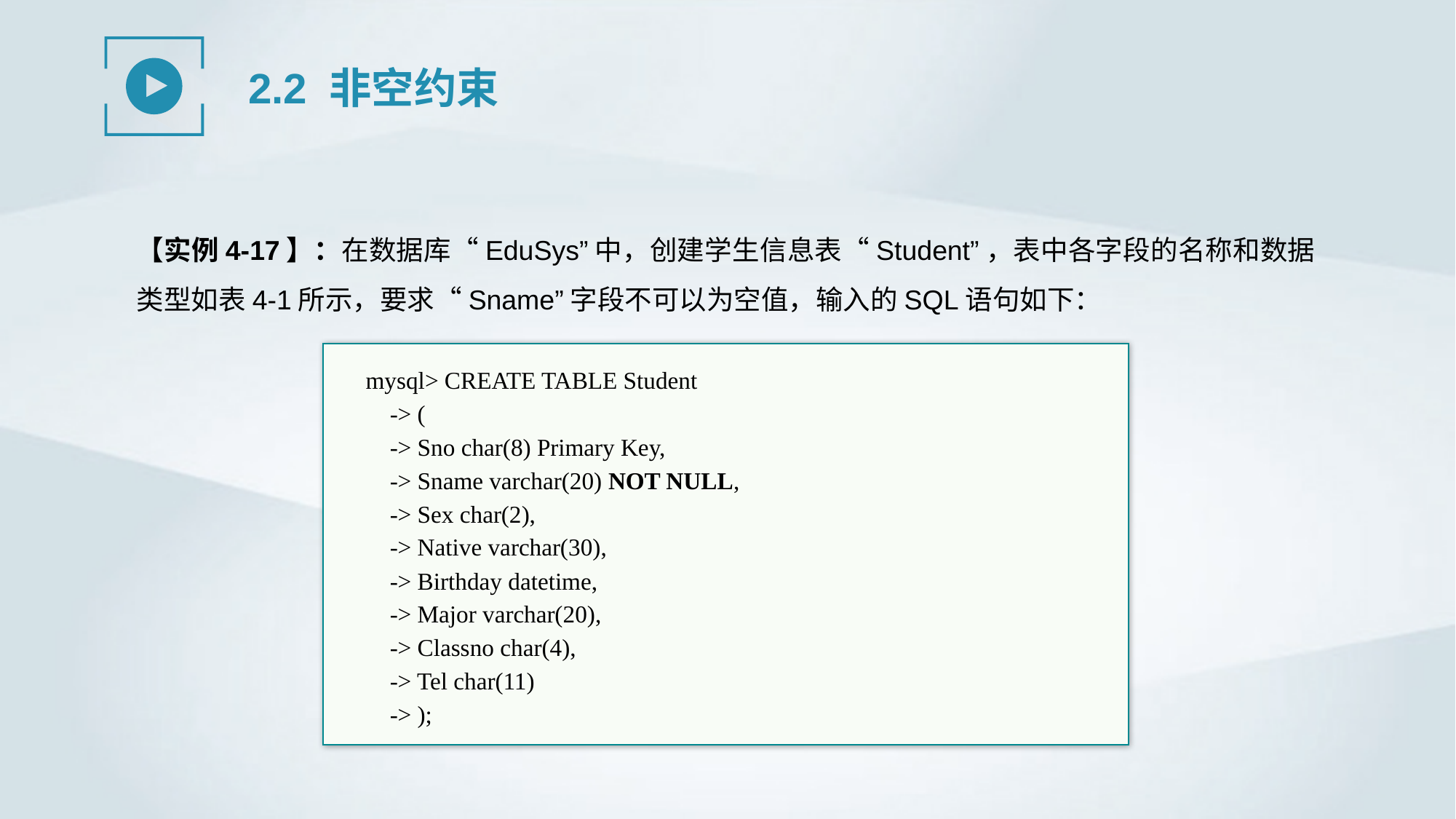

2.2 非空约束
【实例4-17】：在数据库“EduSys”中，创建学生信息表“Student”，表中各字段的名称和数据类型如表4-1所示，要求“Sname”字段不可以为空值，输入的SQL语句如下：
mysql> CREATE TABLE Student
    -> (
    -> Sno char(8) Primary Key,
    -> Sname varchar(20) NOT NULL,
    -> Sex char(2),
    -> Native varchar(30),
    -> Birthday datetime,
    -> Major varchar(20),
    -> Classno char(4),
    -> Tel char(11)
    -> );